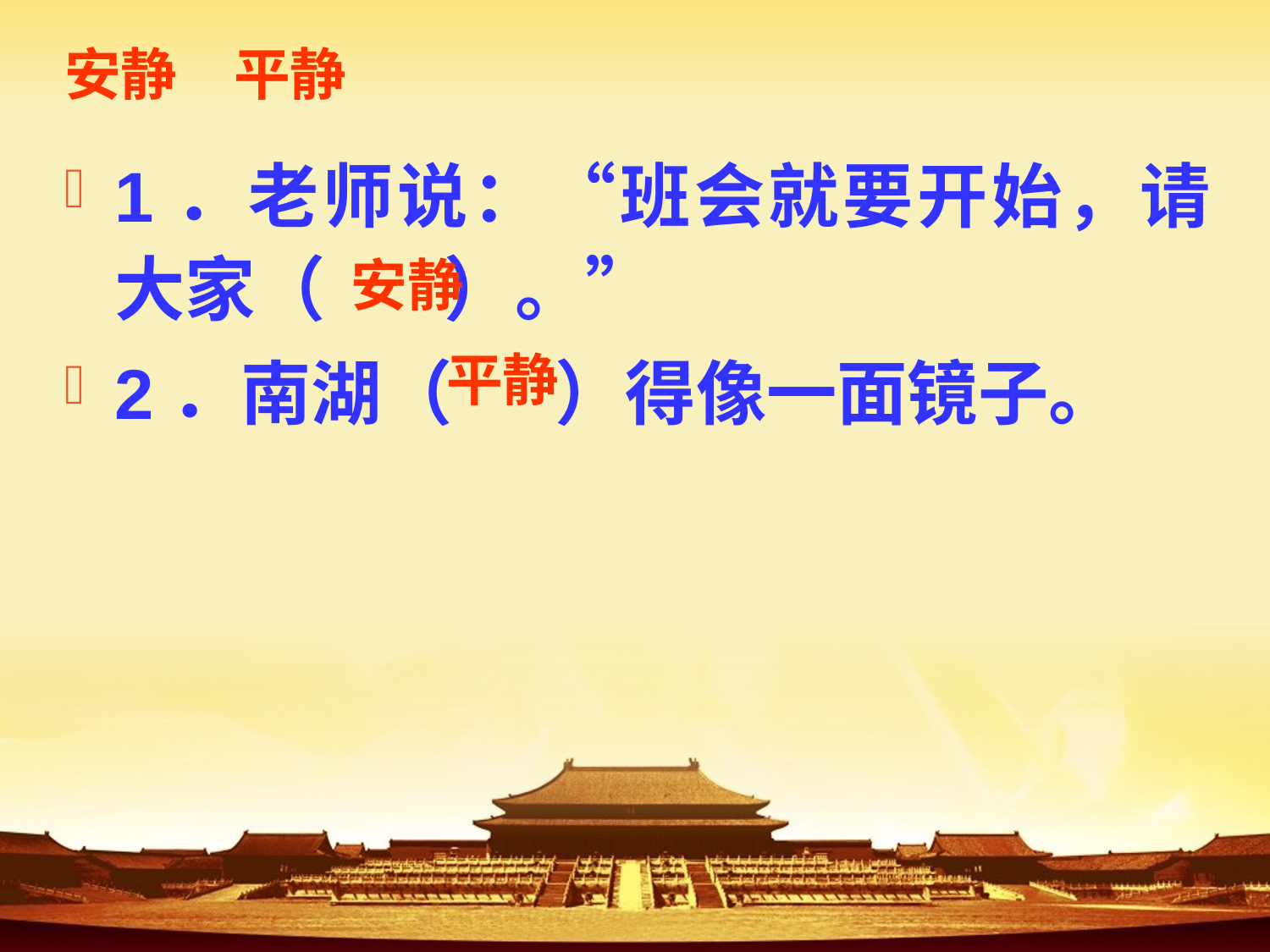

# 安静　平静
1．老师说：“班会就要开始，请大家（   　）。”
2．南湖（　  ）得像一面镜子。
安静
平静